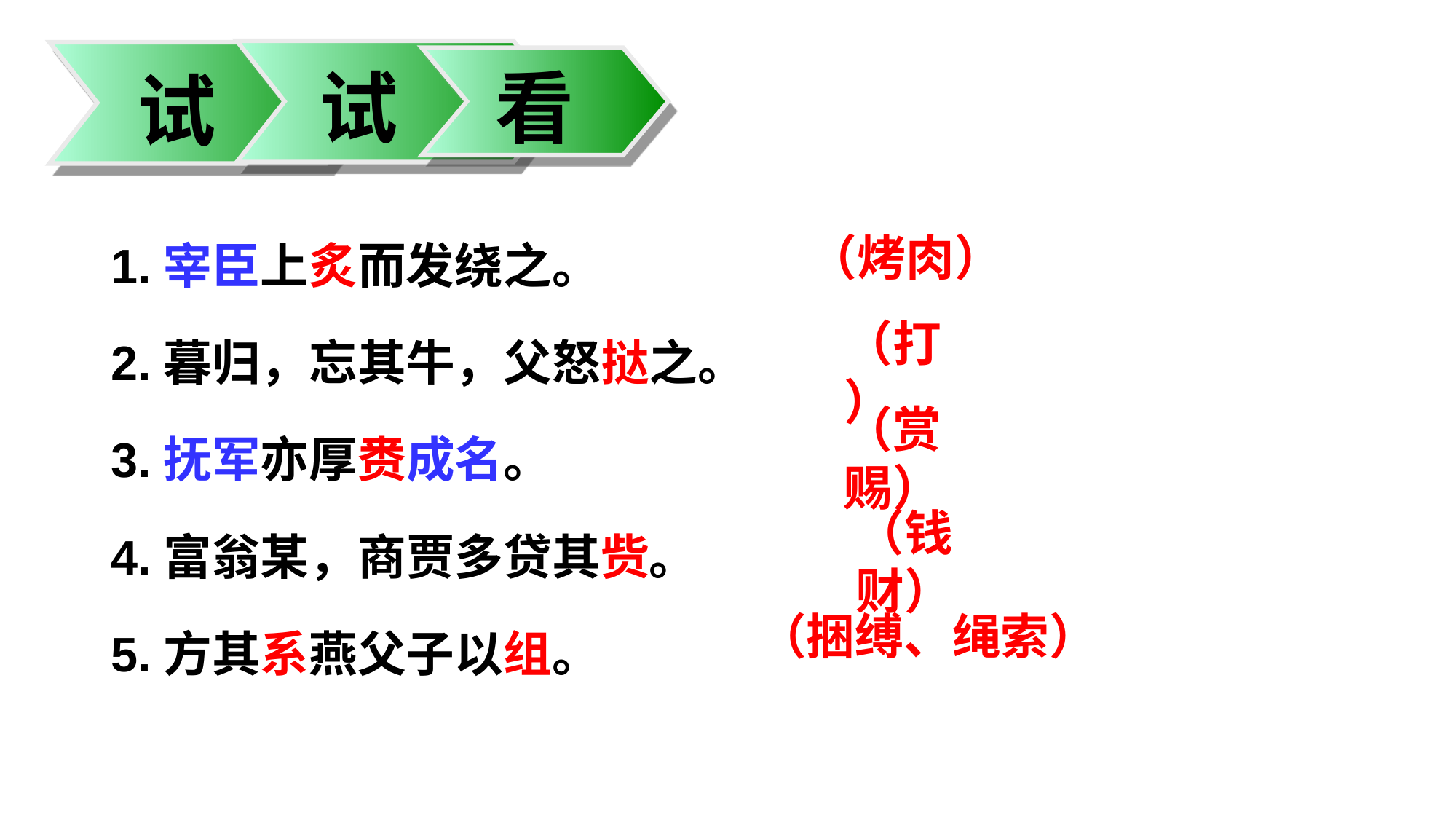

试
看
试
1.宰臣上炙而发绕之。
2.暮归，忘其牛，父怒挞之。
3.抚军亦厚赉成名。
4.富翁某，商贾多贷其赀。
5.方其系燕父子以组。
（烤肉）
（打）
（赏赐）
（钱财）
（捆缚、绳索）